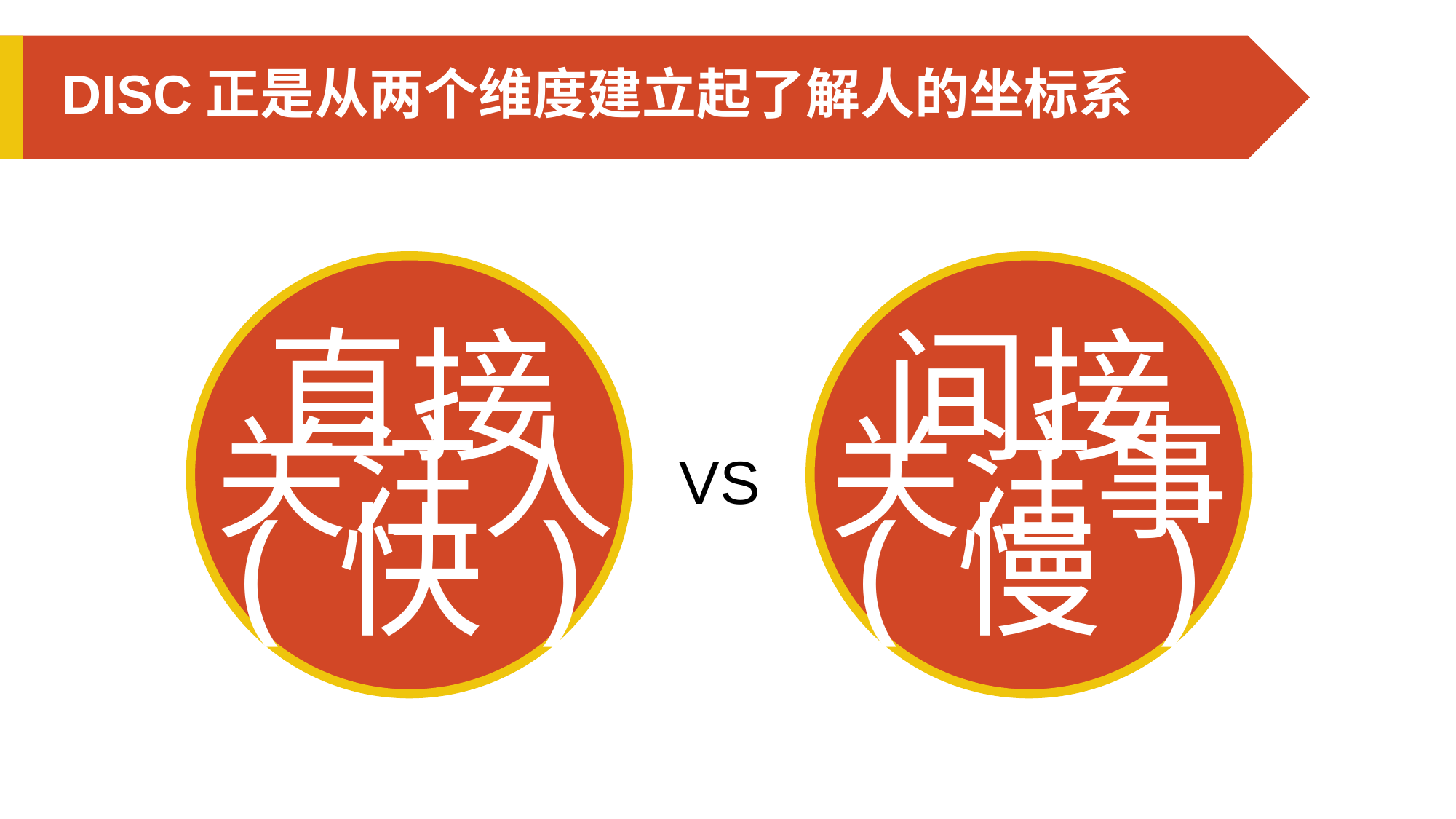

维度1：关注人VS关注事
维度2：直接（快）VS间接（慢）

DISC正是从两个维度建立起了解人的坐标系

直接
(快)
间接
(慢)
关注人
关注事
VS